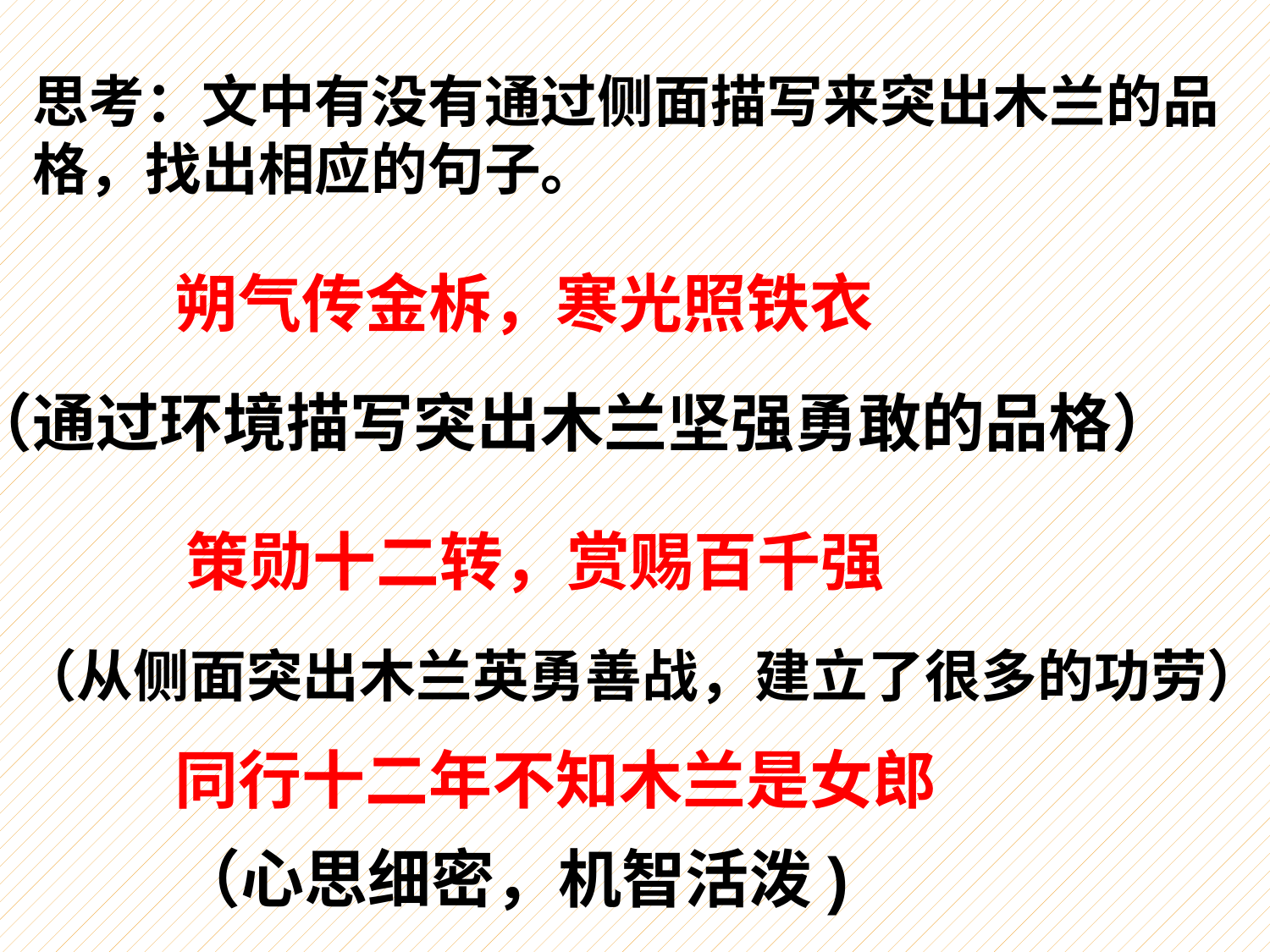

思考：文中有没有通过侧面描写来突出木兰的品格，找出相应的句子。
朔气传金柝，寒光照铁衣
（通过环境描写突出木兰坚强勇敢的品格）
策勋十二转，赏赐百千强
（从侧面突出木兰英勇善战，建立了很多的功劳）
同行十二年不知木兰是女郎
（心思细密，机智活泼)